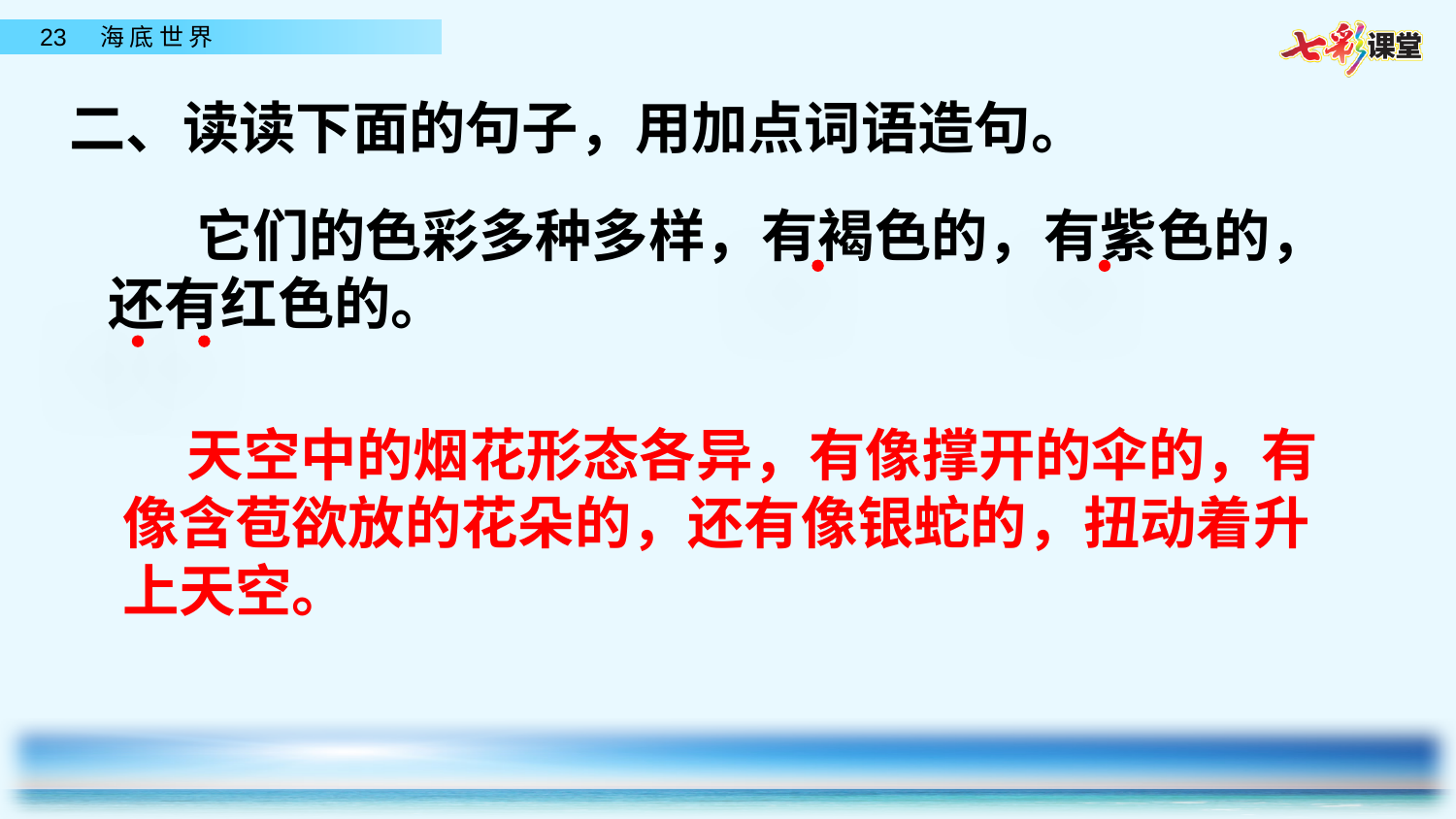

二、读读下面的句子，用加点词语造句。
  它们的色彩多种多样，有褐色的，有紫色的，还有红色的。

    天空中的烟花形态各异，有像撑开的伞的，有像含苞欲放的花朵的，还有像银蛇的，扭动着升上天空。